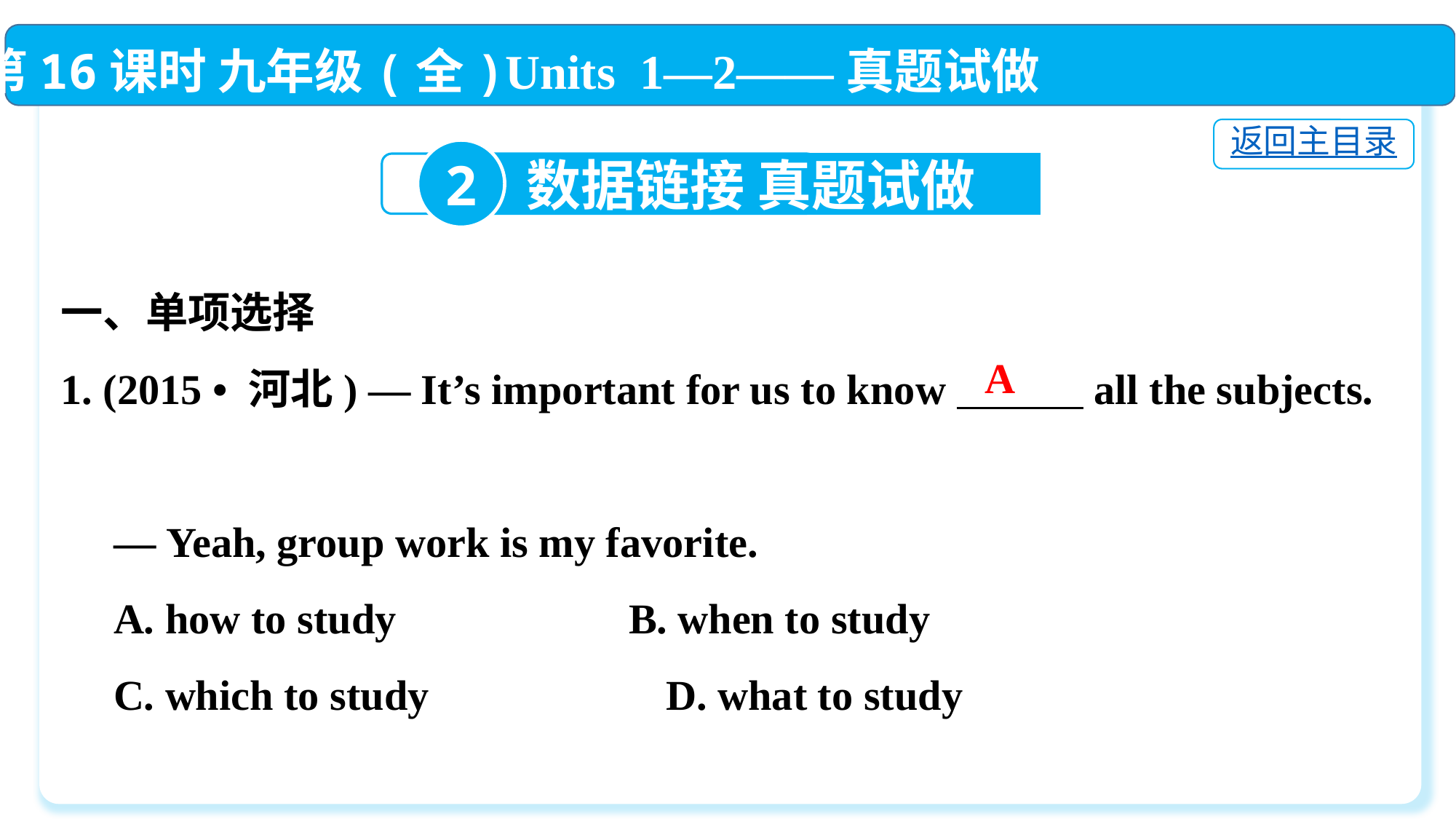

第16课时 九年级(全)Units  1—2——真题试做

返回主目录
2

数据链接 真题试做
一、单项选择
1. (2015 • 河北) — It’s important for us to know              all the subjects.
     — Yeah, group work is my favorite.
     A. how to study　　　　　B. when to study
     C. which to study	                D. what to study
A